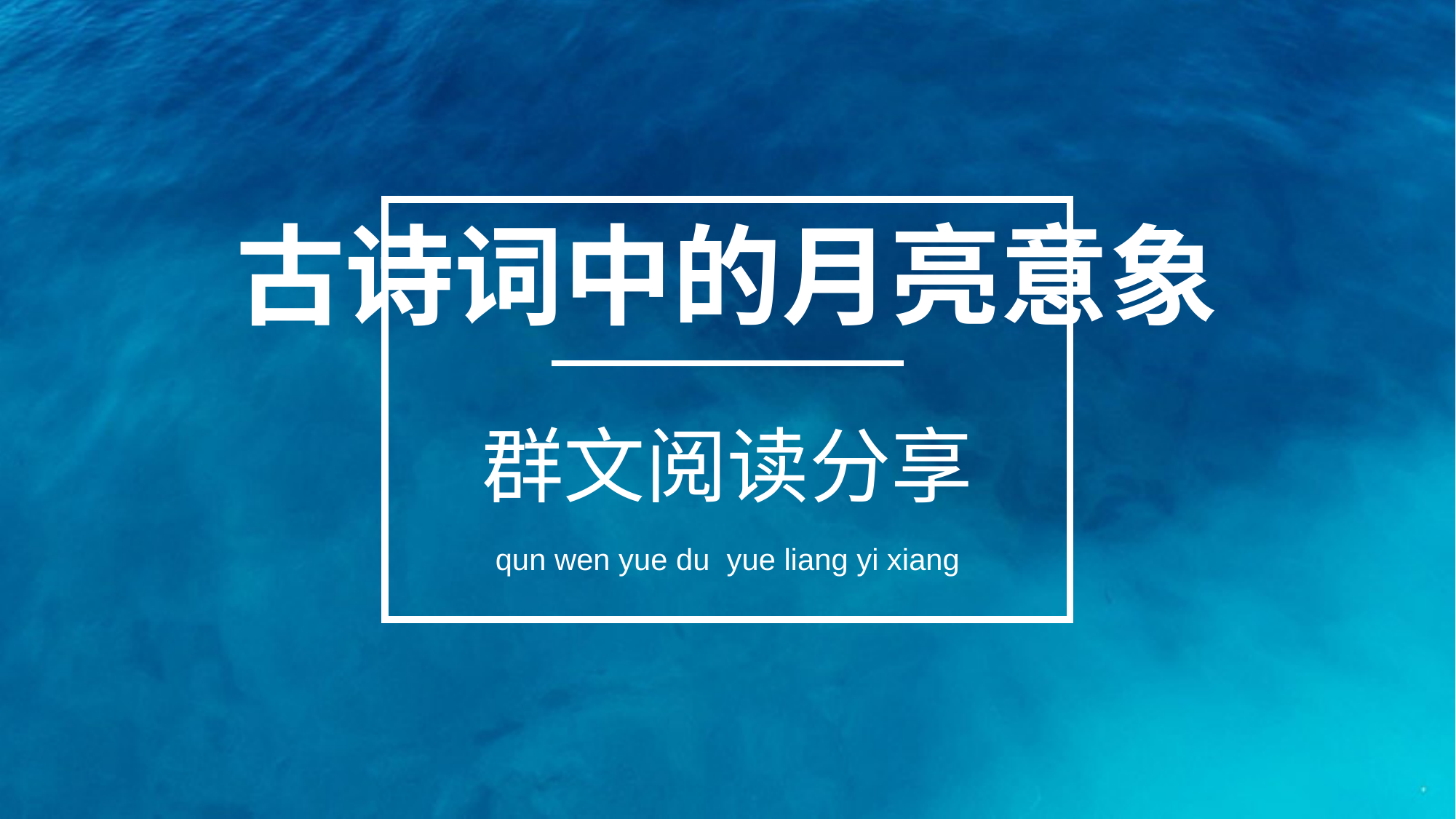

古诗词中的月亮意象
# 群文阅读分享
qun wen yue du  yue liang yi xiang